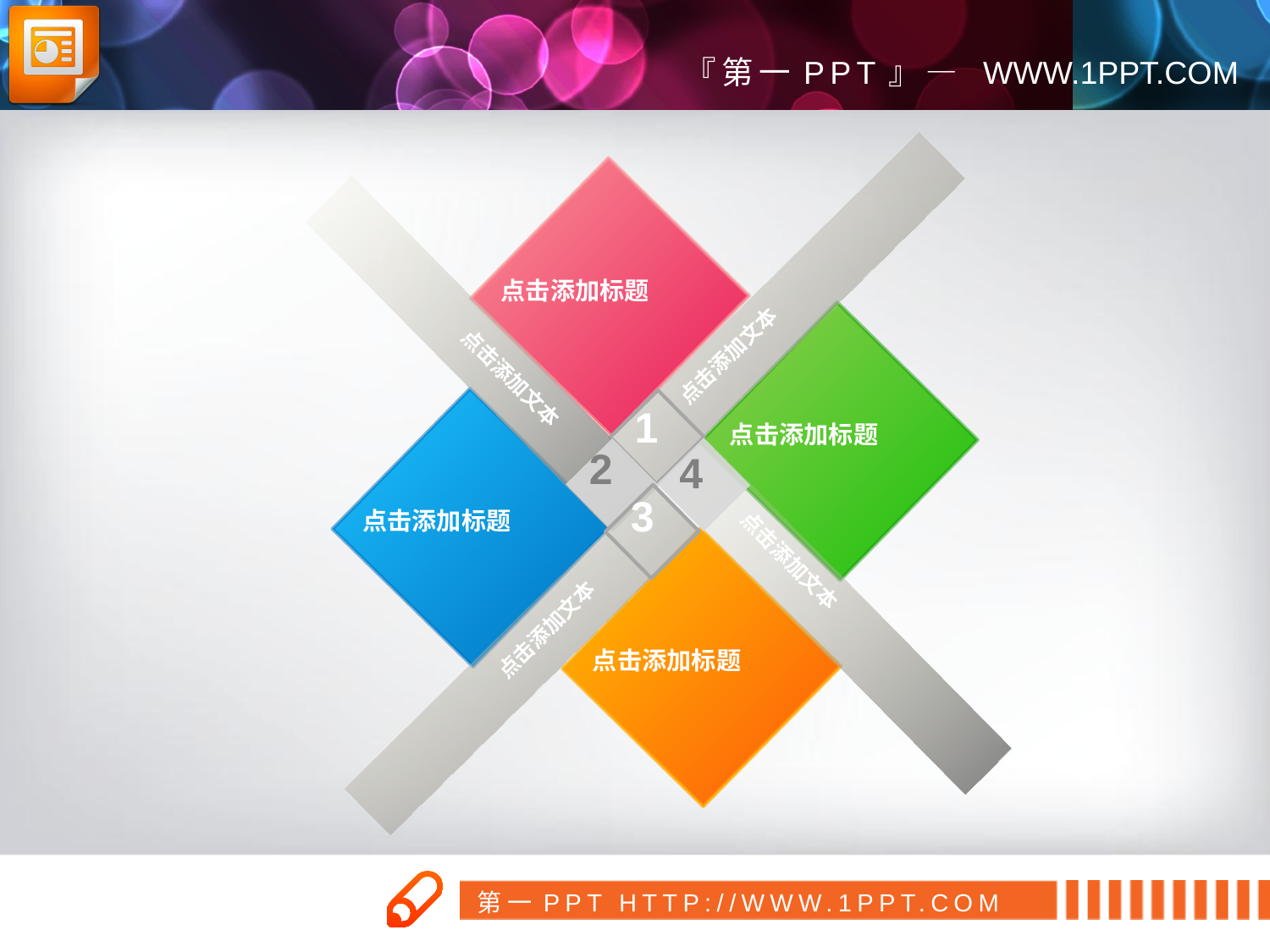

2

点击添加文本

1

点击添加文本

点击添加标题

点击添加标题

3

点击添加文本

4

点击添加文本

点击添加标题

点击添加标题